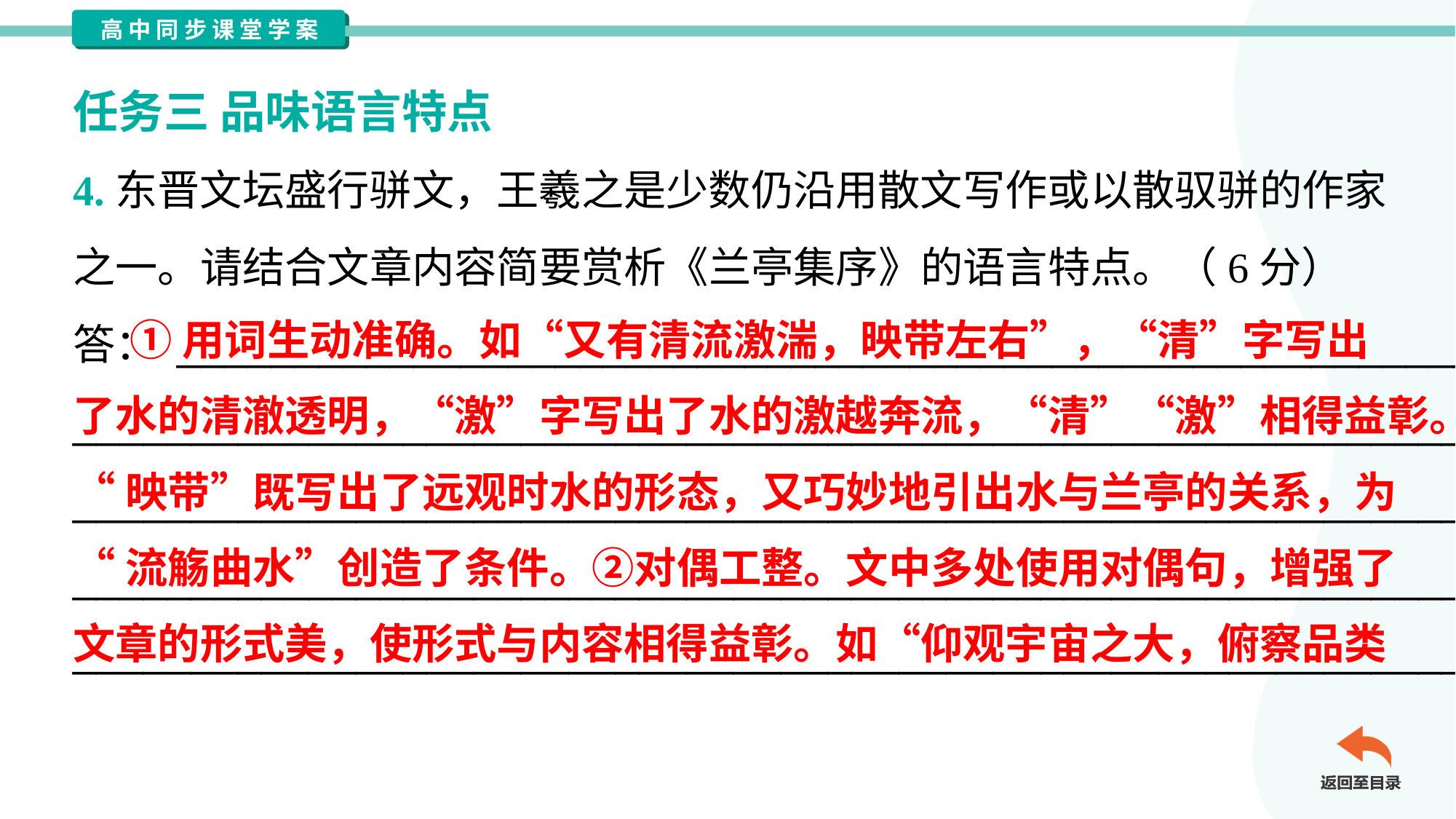

任务三 品味语言特点
4.东晋文坛盛行骈文，王羲之是少数仍沿用散文写作或以散驭骈的作家
之一。请结合文章内容简要赏析《兰亭集序》的语言特点。（6分）
答： ________________________________________________________
_____________________________________________________________
_____________________________________________________________
_____________________________________________________________
_____________________________________________________________
      ①用词生动准确。如“又有清流激湍，映带左右”，“清”字写出
了水的清澈透明，“激”字写出了水的激越奔流，“清”“激”相得益彰。
“映带”既写出了远观时水的形态，又巧妙地引出水与兰亭的关系，为
“流觞曲水”创造了条件。②对偶工整。文中多处使用对偶句，增强了
文章的形式美，使形式与内容相得益彰。如“仰观宇宙之大，俯察品类